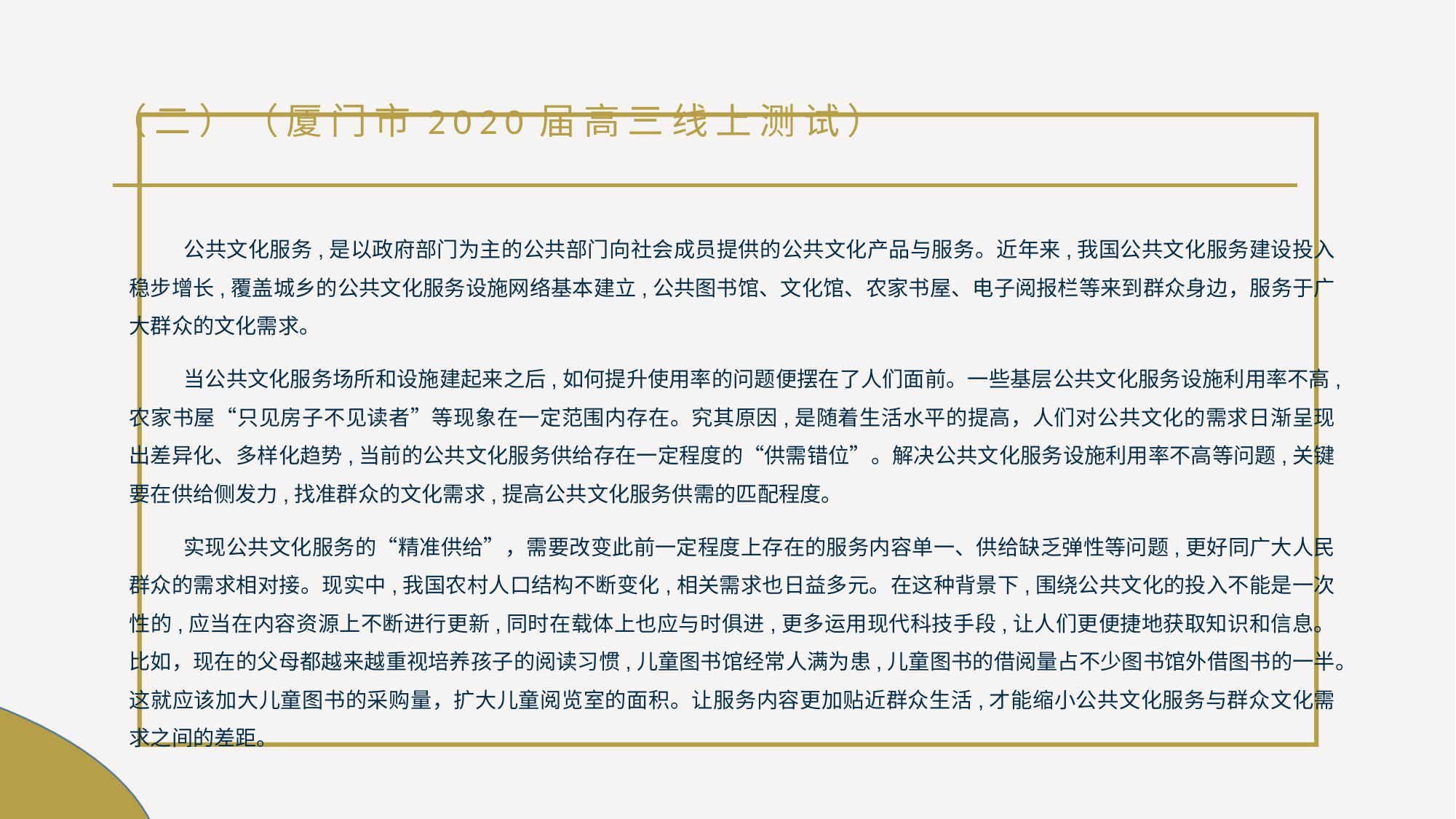

# （二）（厦门市2020届高三线上测试）
公共文化服务,是以政府部门为主的公共部门向社会成员提供的公共文化产品与服务。近年来,我国公共文化服务建设投入稳步增长,覆盖城乡的公共文化服务设施网络基本建立,公共图书馆、文化馆、农家书屋、电子阅报栏等来到群众身边，服务于广大群众的文化需求。
当公共文化服务场所和设施建起来之后,如何提升使用率的问题便摆在了人们面前。一些基层公共文化服务设施利用率不高,农家书屋“只见房子不见读者”等现象在一定范围内存在。究其原因,是随着生活水平的提高，人们对公共文化的需求日渐呈现出差异化、多样化趋势,当前的公共文化服务供给存在一定程度的“供需错位”。解决公共文化服务设施利用率不高等问题,关键要在供给侧发力,找准群众的文化需求,提高公共文化服务供需的匹配程度。
实现公共文化服务的“精准供给”，需要改变此前一定程度上存在的服务内容单一、供给缺乏弹性等问题,更好同广大人民群众的需求相对接。现实中,我国农村人口结构不断变化,相关需求也日益多元。在这种背景下,围绕公共文化的投入不能是一次性的,应当在内容资源上不断进行更新,同时在载体上也应与时俱进,更多运用现代科技手段,让人们更便捷地获取知识和信息。比如，现在的父母都越来越重视培养孩子的阅读习惯,儿童图书馆经常人满为患,儿童图书的借阅量占不少图书馆外借图书的一半。这就应该加大儿童图书的采购量，扩大儿童阅览室的面积。让服务内容更加贴近群众生活,才能缩小公共文化服务与群众文化需求之间的差距。